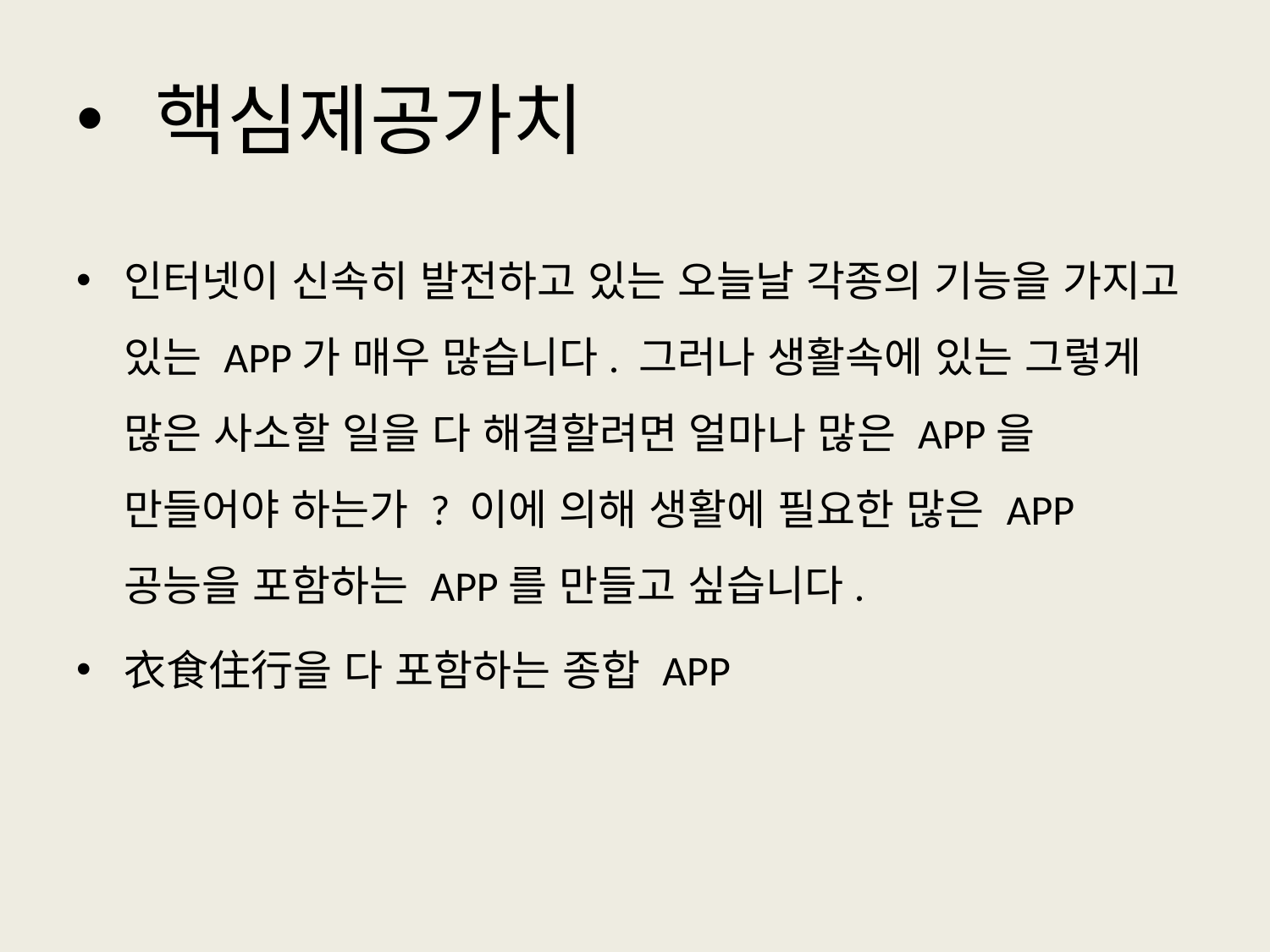

# 핵심제공가치
인터넷이 신속히 발전하고 있는 오늘날 각종의 기능을 가지고 있는 APP가 매우 많습니다. 그러나 생활속에 있는 그렇게 많은 사소할 일을 다 해결할려면 얼마나 많은 APP을 만들어야 하는가 ? 이에 의해 생활에 필요한 많은 APP공능을 포함하는 APP를 만들고 싶습니다.
衣食住行을 다 포함하는 종합 APP